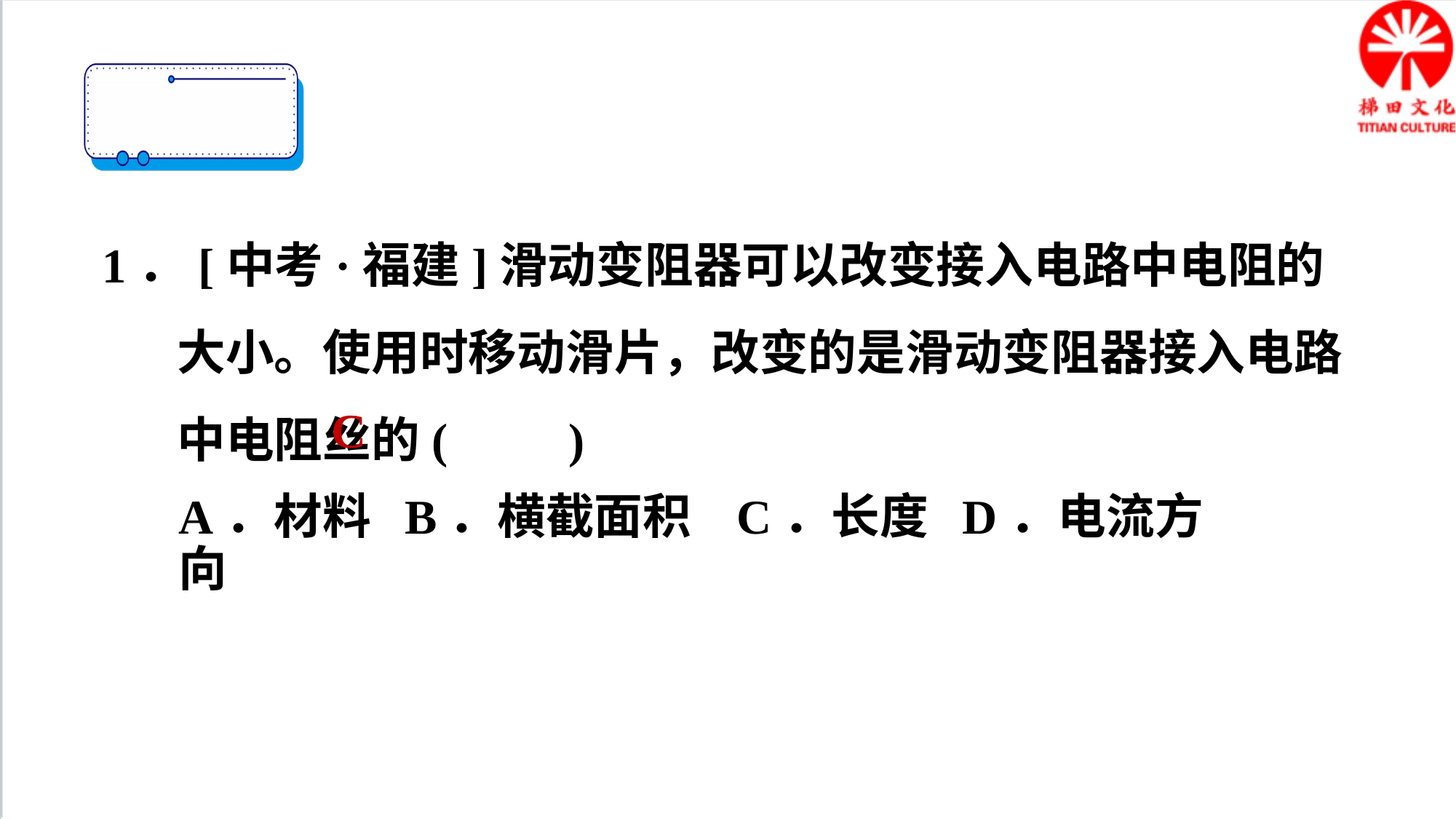

1．[中考·福建]滑动变阻器可以改变接入电路中电阻的大小。使用时移动滑片，改变的是滑动变阻器接入电路中电阻丝的(　　)
C
A．材料  B．横截面积   C．长度  D．电流方向